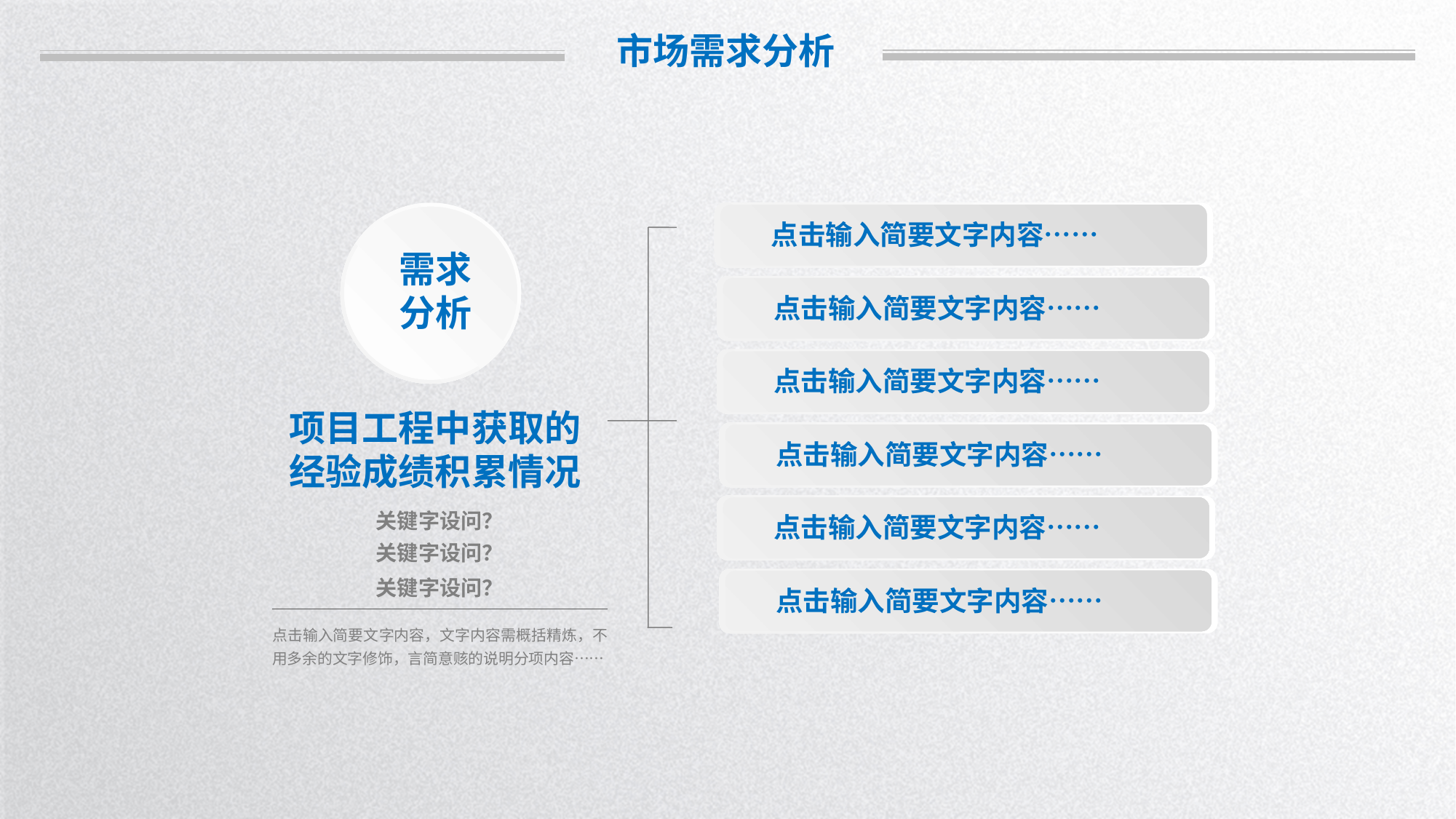

市场需求分析

    点击输入简要文字内容……
需求
分析

    点击输入简要文字内容……

    点击输入简要文字内容……

项目工程中获取的
经验成绩积累情况

    点击输入简要文字内容……

    点击输入简要文字内容……
关键字设问？
关键字设问？

    点击输入简要文字内容……
关键字设问？
点击输入简要文字内容，文字内容需概括精炼，不用多余的文字修饰，言简意赅的说明分项内容……